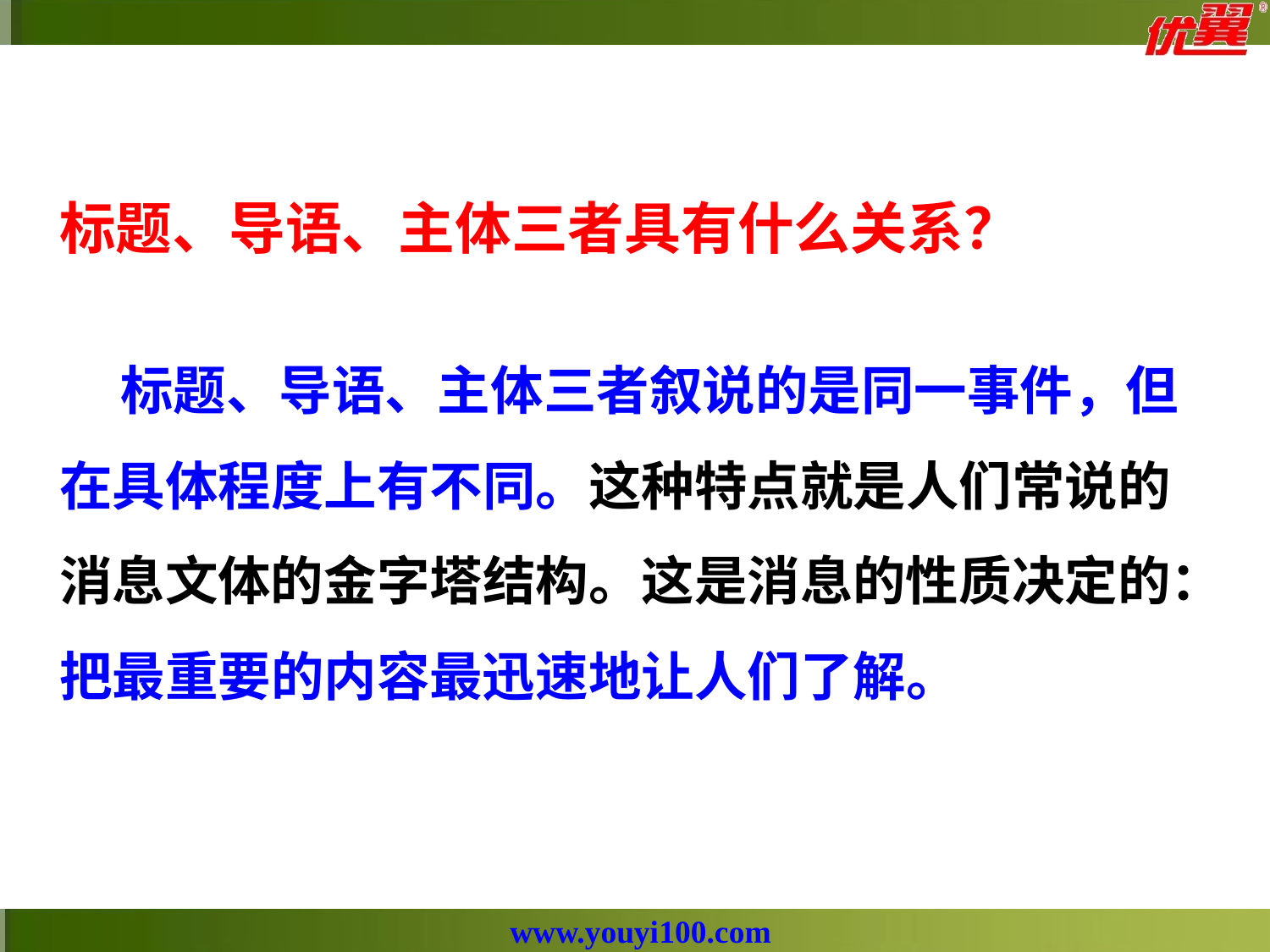

标题、导语、主体三者具有什么关系？
    标题、导语、主体三者叙说的是同一事件，但在具体程度上有不同。这种特点就是人们常说的消息文体的金字塔结构。这是消息的性质决定的：把最重要的内容最迅速地让人们了解。